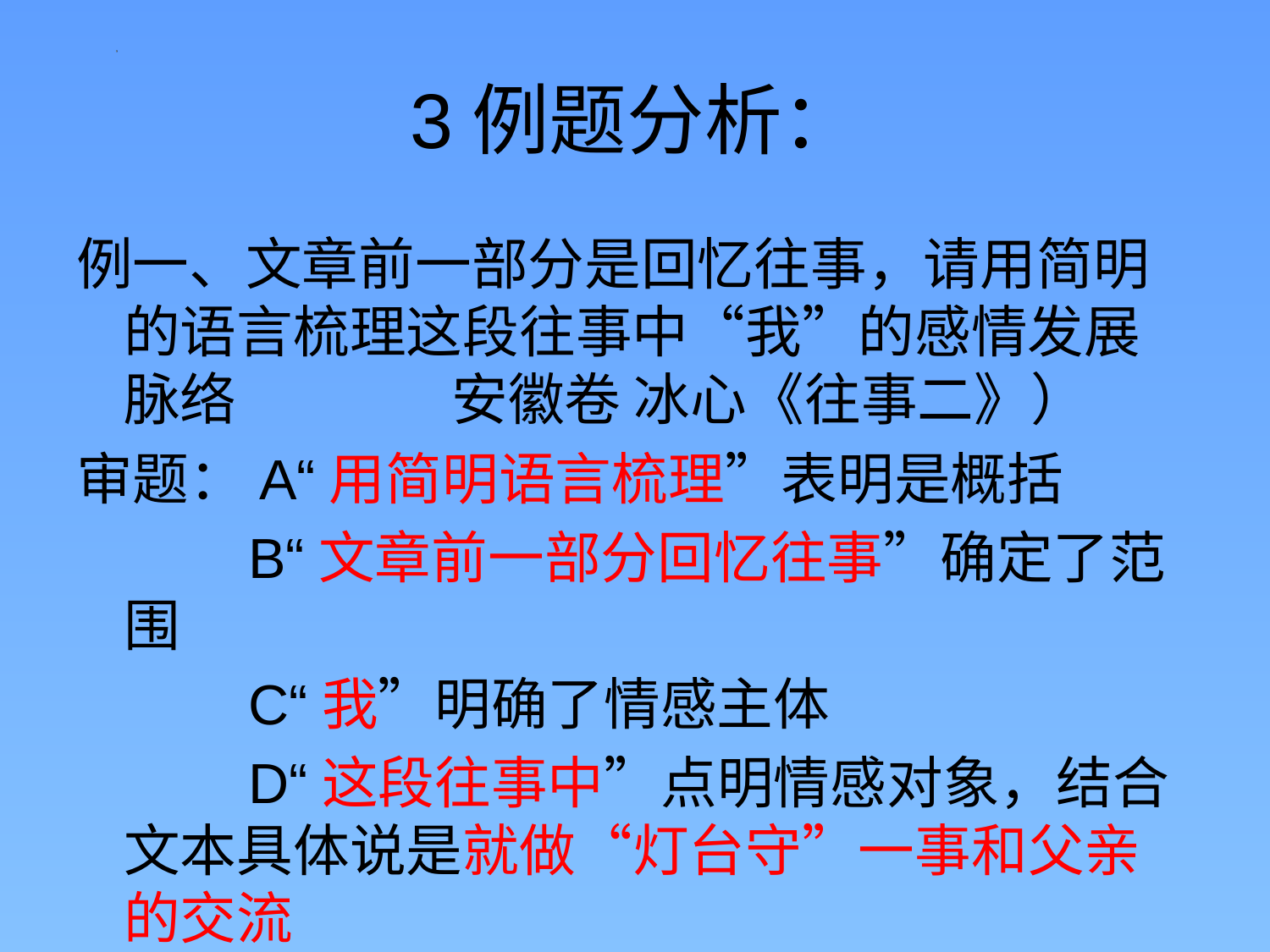

# 3例题分析：
例一、文章前一部分是回忆往事，请用简明的语言梳理这段往事中“我”的感情发展脉络                 安徽卷 冰心《往事二》）
审题：A“用简明语言梳理”表明是概括
           B“文章前一部分回忆往事”确定了范围
           C“我”明确了情感主体
           D“这段往事中”点明情感对象，结合文本具体说是就做“灯台守”一事和父亲的交流